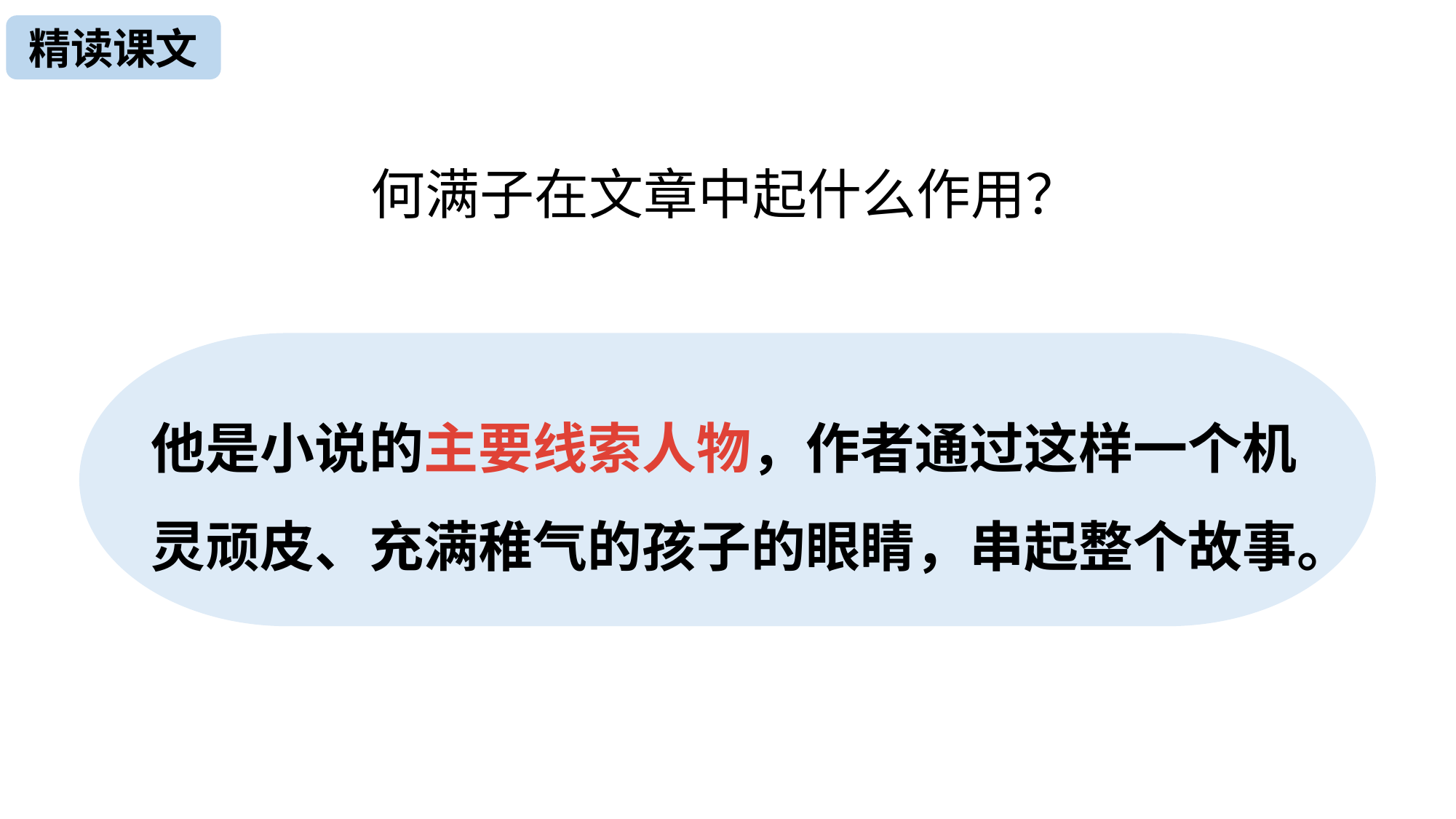

精读课文
何满子在文章中起什么作用？
他是小说的主要线索人物，作者通过这样一个机灵顽皮、充满稚气的孩子的眼睛，串起整个故事。